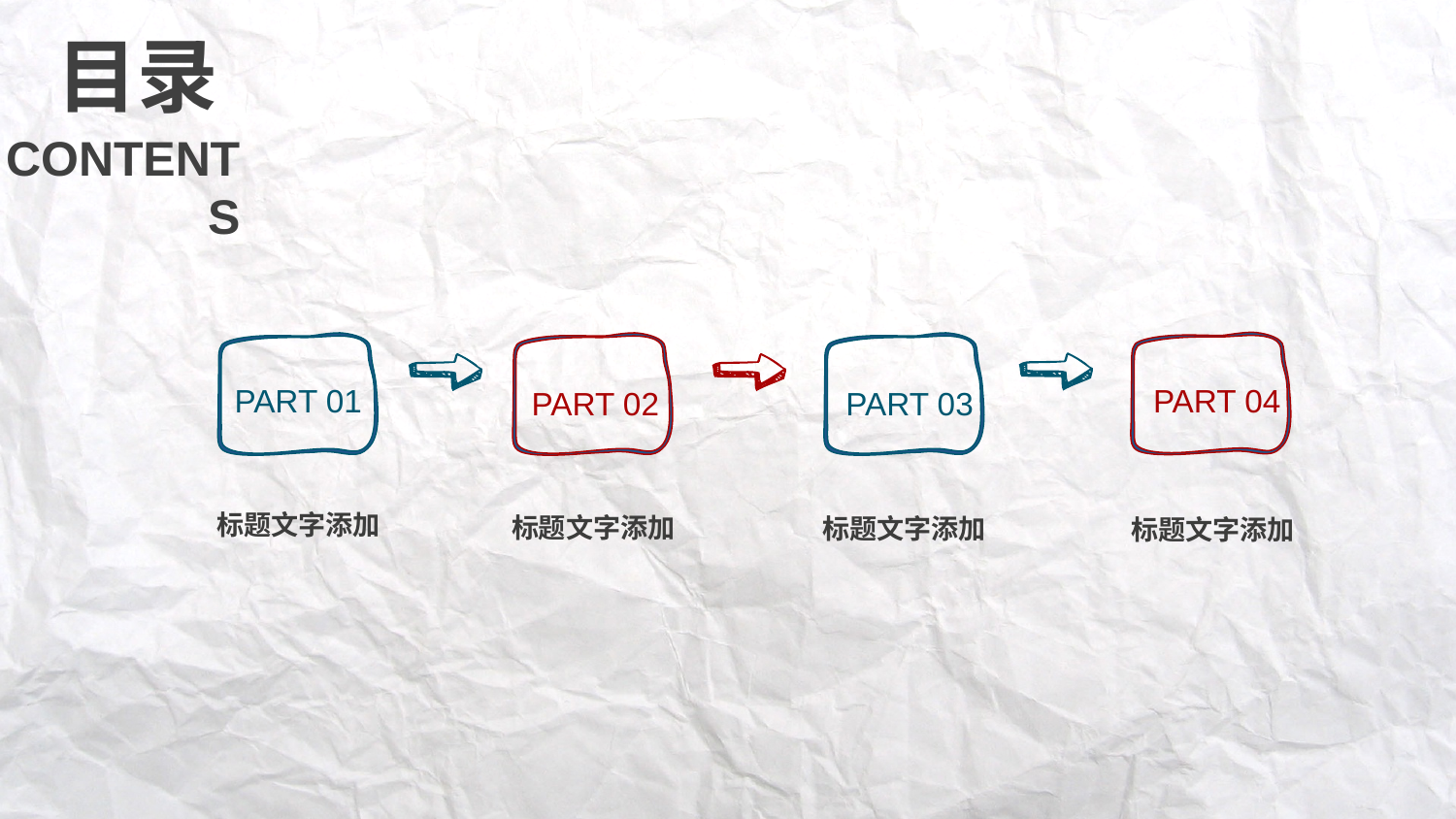

目录
CONTENTS

PART 01
PART 04
PART 02
PART 03
标题文字添加

标题文字添加

标题文字添加

标题文字添加